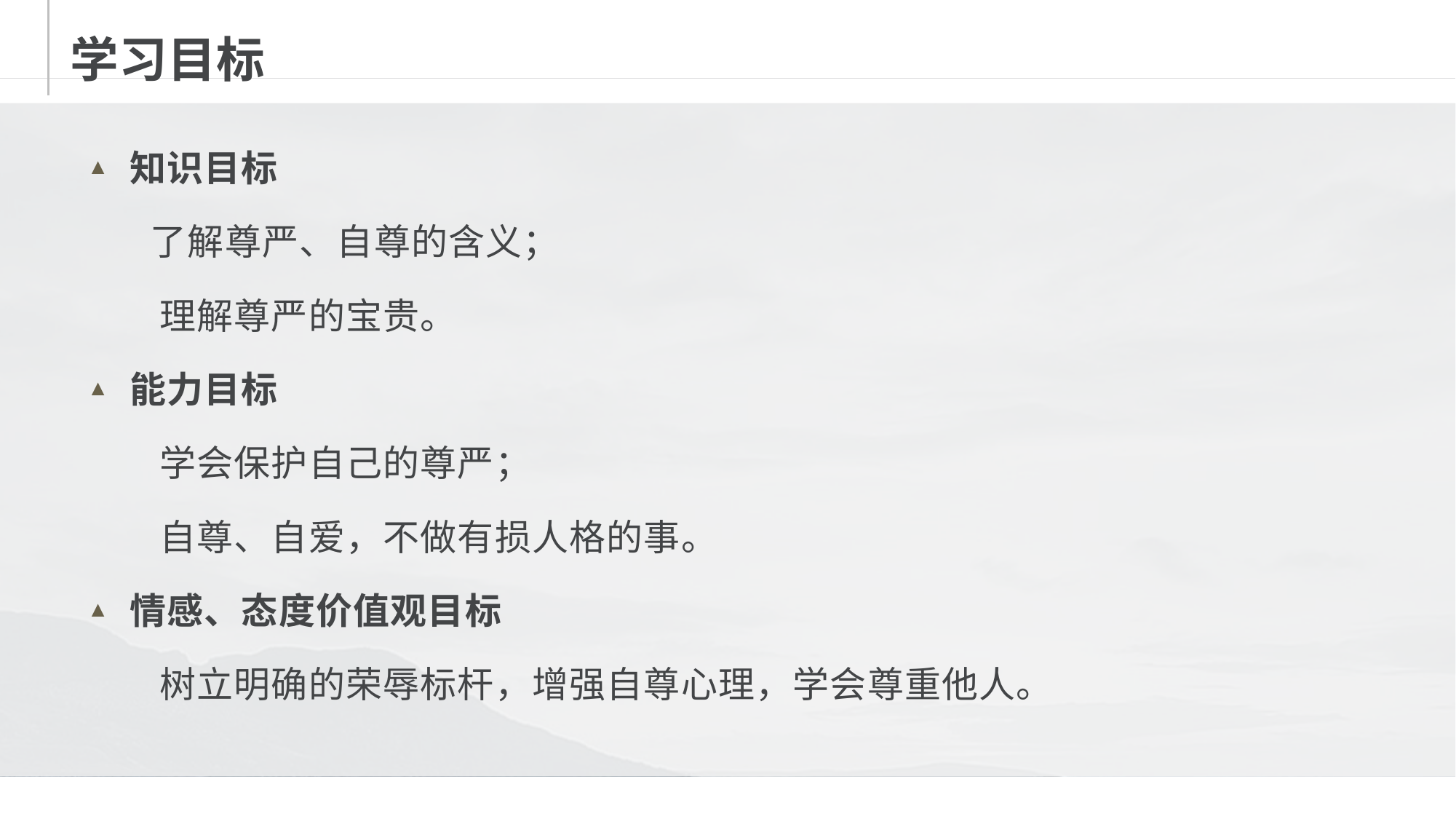

# 学习目标
知识目标
      了解尊严、自尊的含义；
       理解尊严的宝贵。
能力目标
       学会保护自己的尊严；
       自尊、自爱，不做有损人格的事。
情感、态度价值观目标
       树立明确的荣辱标杆，增强自尊心理，学会尊重他人。